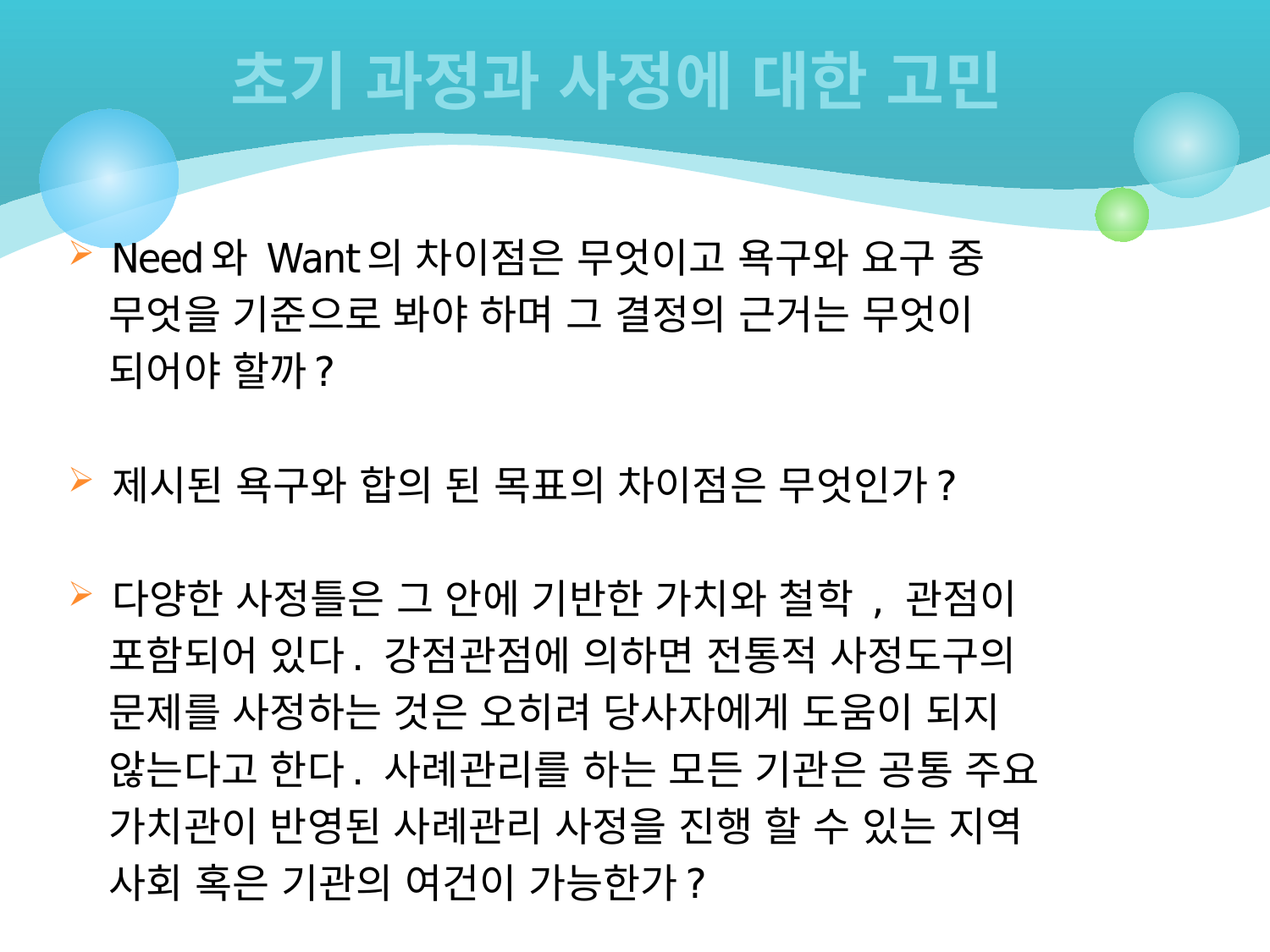

# 초기 과정과 사정에 대한 고민
Need와 Want의 차이점은 무엇이고 욕구와 요구 중
   무엇을 기준으로 봐야 하며 그 결정의 근거는 무엇이
   되어야 할까?

제시된 욕구와 합의 된 목표의 차이점은 무엇인가?

다양한 사정틀은 그 안에 기반한 가치와 철학 , 관점이
   포함되어 있다. 강점관점에 의하면 전통적 사정도구의
   문제를 사정하는 것은 오히려 당사자에게 도움이 되지
   않는다고 한다. 사례관리를 하는 모든 기관은 공통 주요
   가치관이 반영된 사례관리 사정을 진행 할 수 있는 지역
   사회 혹은 기관의 여건이 가능한가?